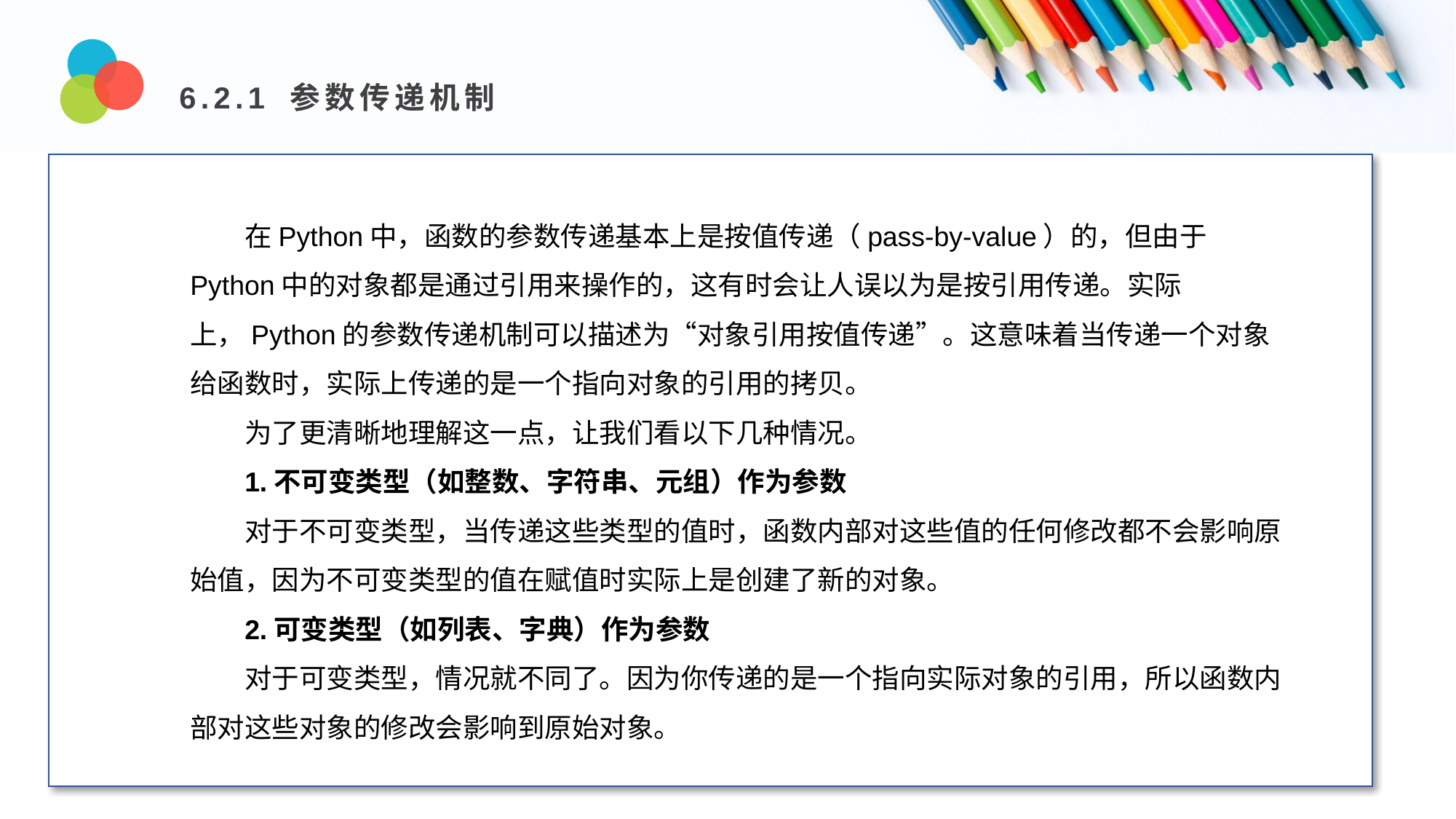

6.2.1 参数传递机制
Design and Production
在Python中，函数的参数传递基本上是按值传递（pass-by-value）的，但由于Python中的对象都是通过引用来操作的，这有时会让人误以为是按引用传递。实际上，Python的参数传递机制可以描述为“对象引用按值传递”。这意味着当传递一个对象给函数时，实际上传递的是一个指向对象的引用的拷贝。
为了更清晰地理解这一点，让我们看以下几种情况。
1.不可变类型（如整数、字符串、元组）作为参数
对于不可变类型，当传递这些类型的值时，函数内部对这些值的任何修改都不会影响原始值，因为不可变类型的值在赋值时实际上是创建了新的对象。
2.可变类型（如列表、字典）作为参数
对于可变类型，情况就不同了。因为你传递的是一个指向实际对象的引用，所以函数内部对这些对象的修改会影响到原始对象。